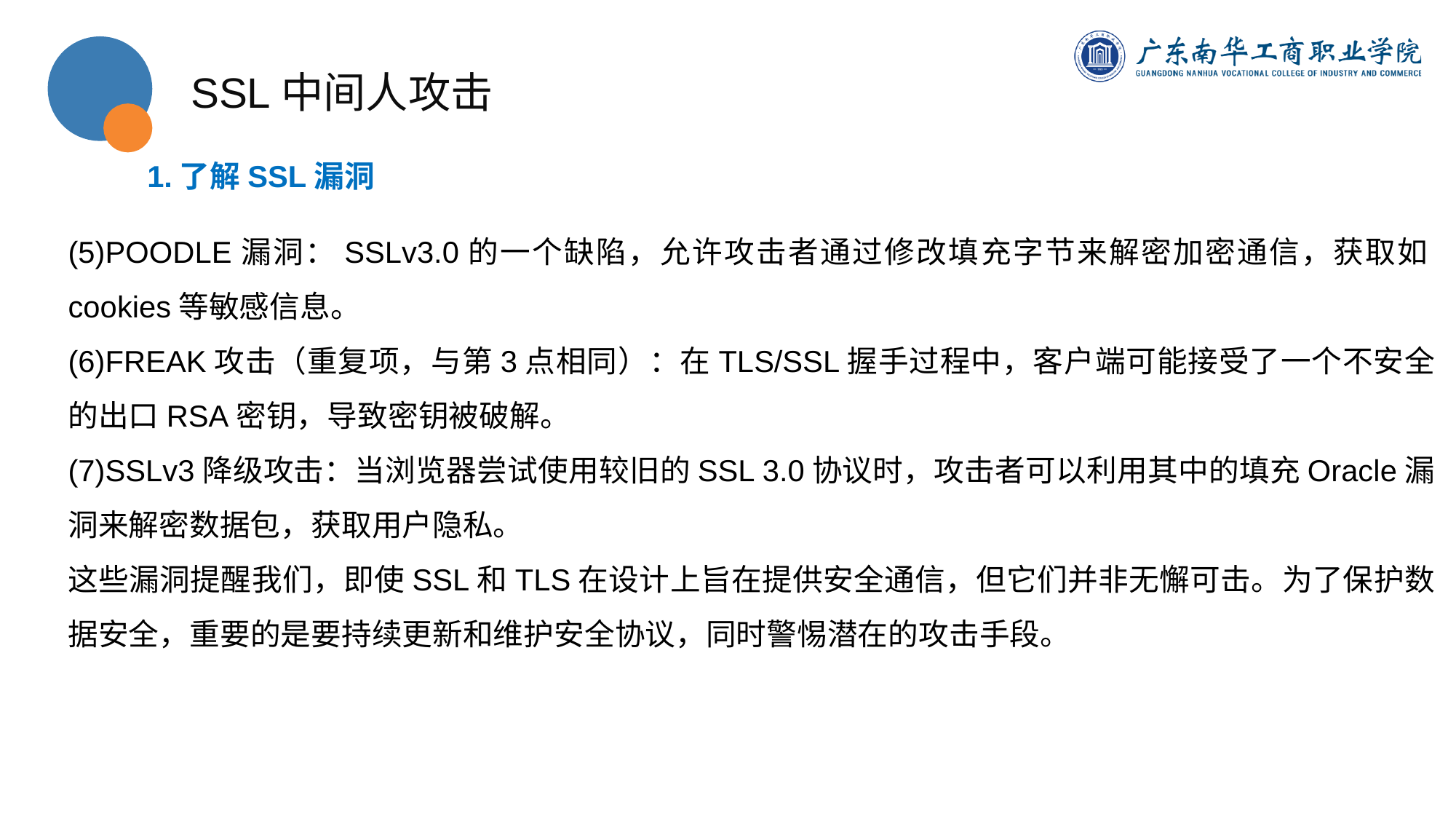

SSL中间人攻击

1.了解SSL漏洞
(5)POODLE漏洞：SSLv3.0的一个缺陷，允许攻击者通过修改填充字节来解密加密通信，获取如cookies等敏感信息。
(6)FREAK攻击（重复项，与第3点相同）：在TLS/SSL握手过程中，客户端可能接受了一个不安全的出口RSA密钥，导致密钥被破解。
(7)SSLv3降级攻击：当浏览器尝试使用较旧的SSL 3.0协议时，攻击者可以利用其中的填充Oracle漏洞来解密数据包，获取用户隐私。
这些漏洞提醒我们，即使SSL和TLS在设计上旨在提供安全通信，但它们并非无懈可击。为了保护数据安全，重要的是要持续更新和维护安全协议，同时警惕潜在的攻击手段。